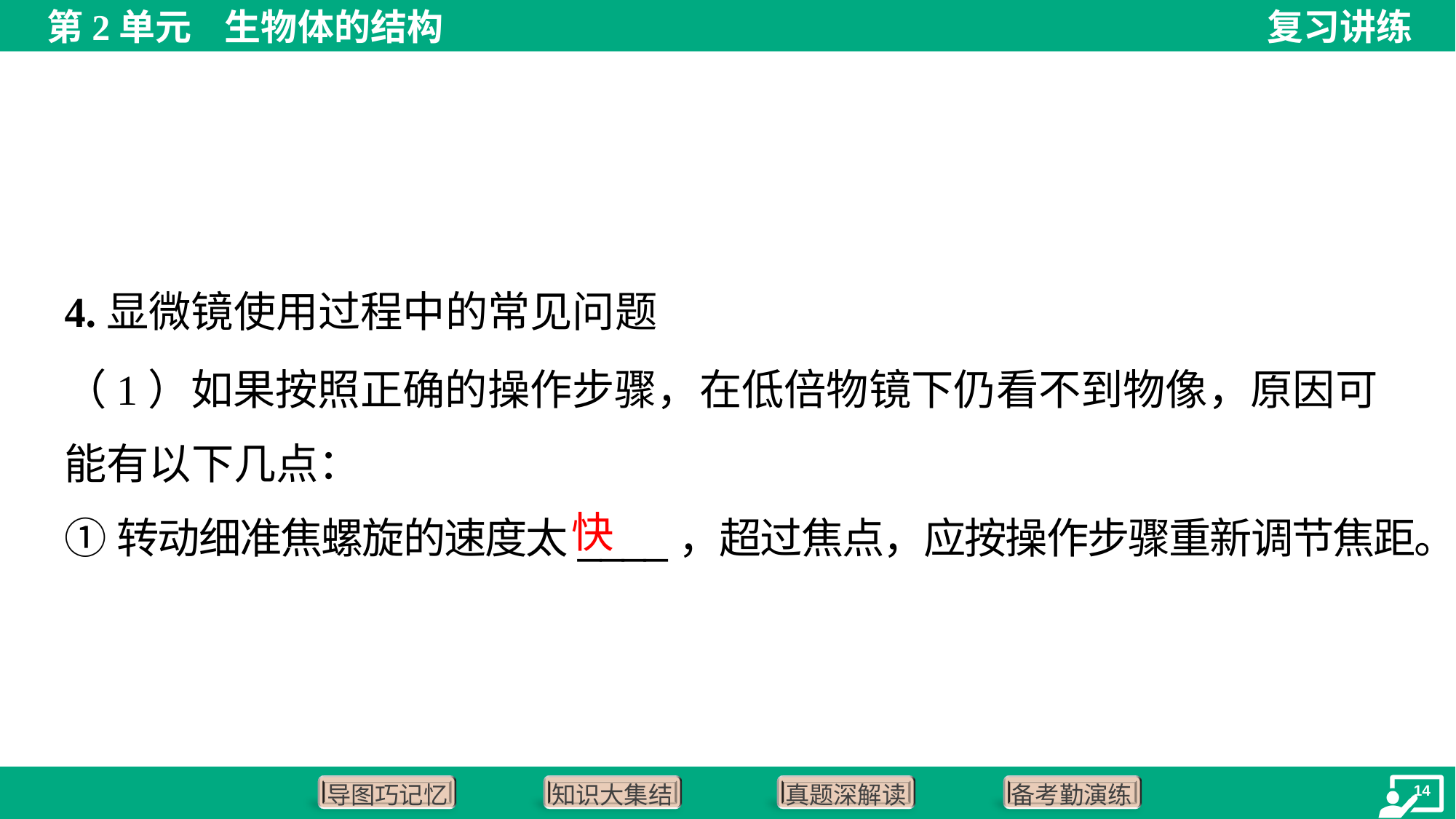

4.显微镜使用过程中的常见问题
（1）如果按照正确的操作步骤，在低倍物镜下仍看不到物像，原因可
能有以下几点：
快
①转动细准焦螺旋的速度太____，超过焦点，应按操作步骤重新调节焦距。